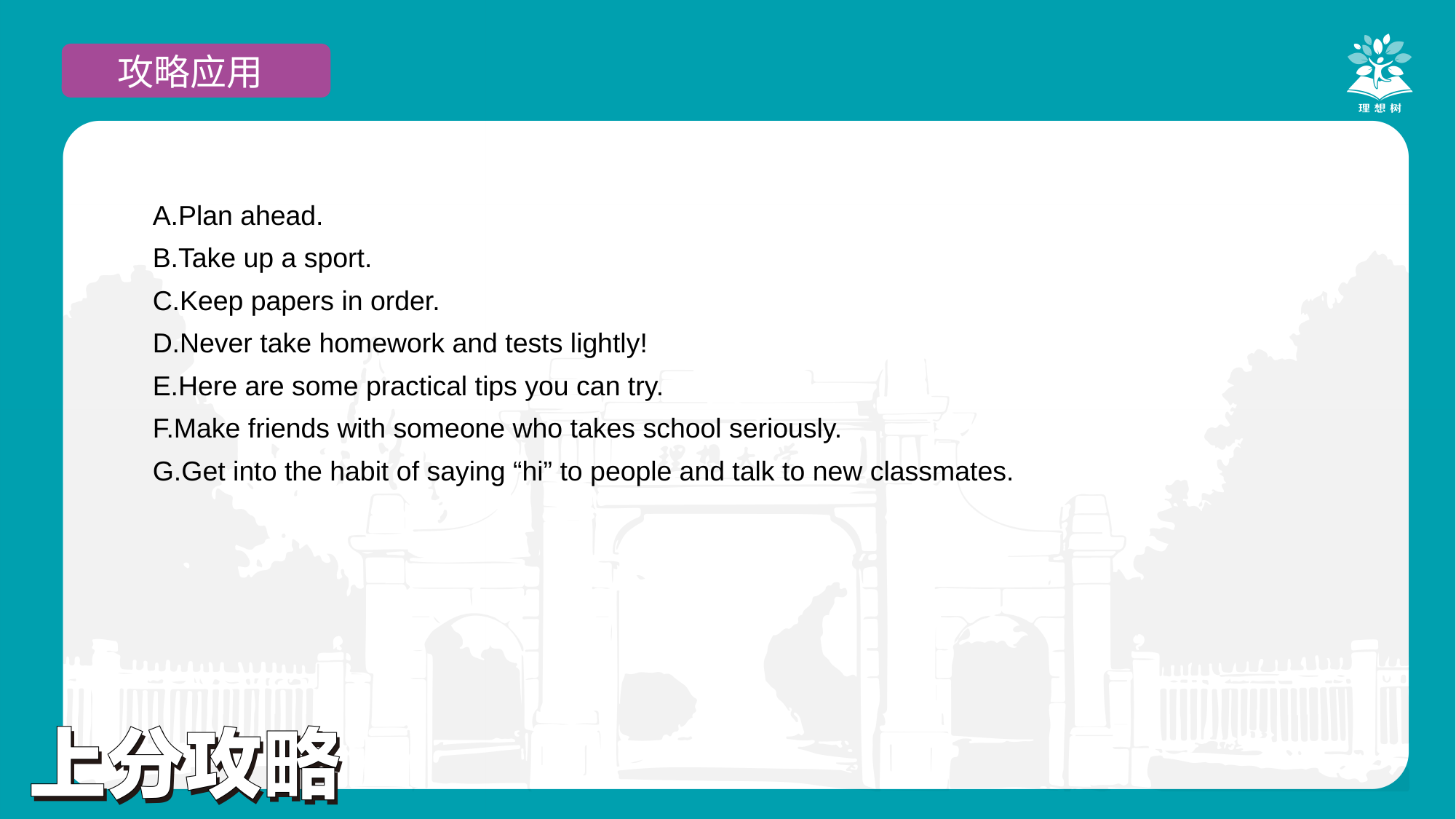

攻略应用
示例
A.Plan ahead.
B.Take up a sport.
C.Keep papers in order.
D.Never take homework and tests lightly!
E.Here are some practical tips you can try.
F.Make friends with someone who takes school seriously.
G.Get into the habit of saying “hi” to people and talk to new classmates.